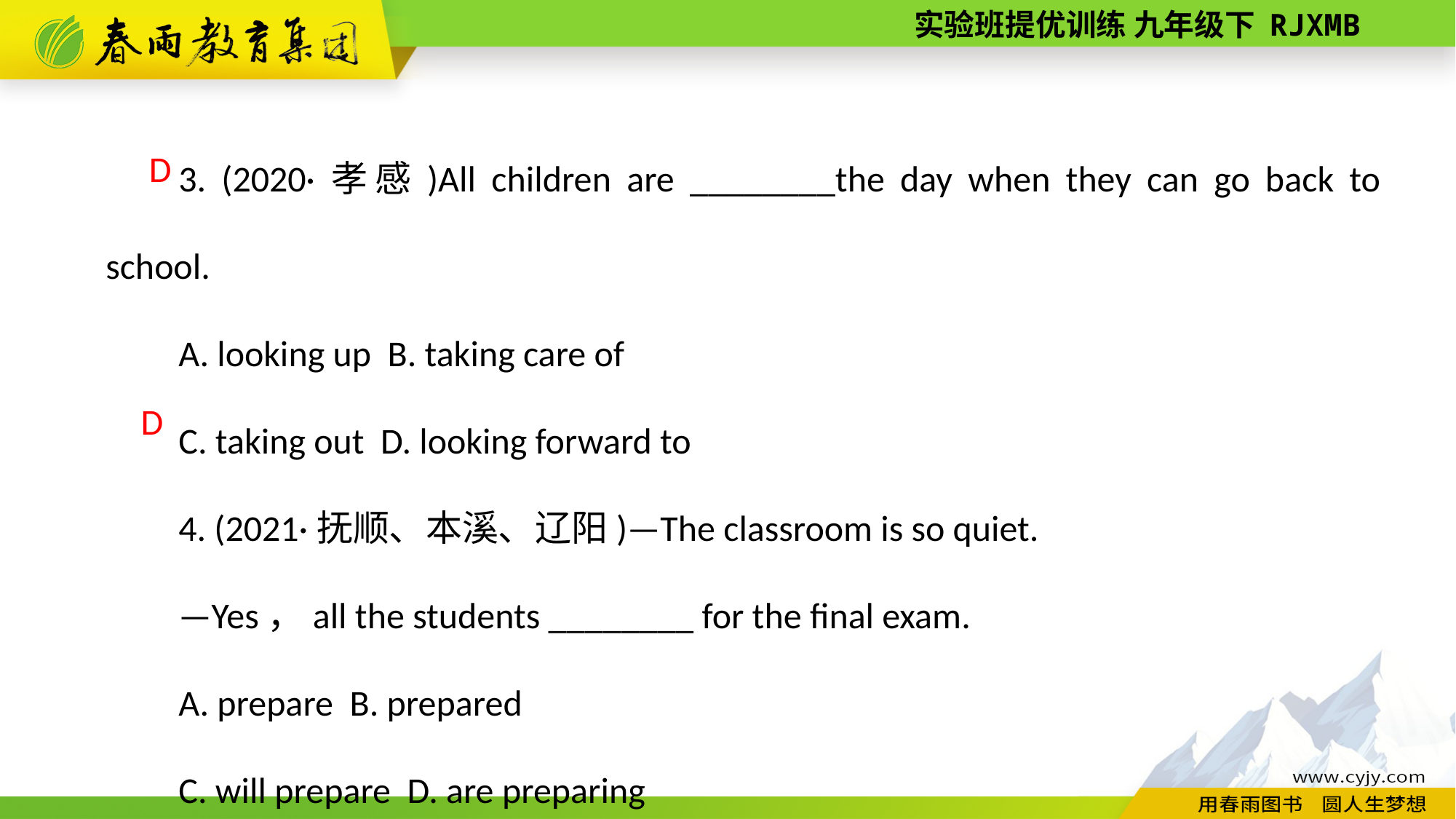

3. (2020·孝感)All children are ________the day when they can go back to school.
A. looking up  B. taking care of
C. taking out  D. looking forward to
4. (2021·抚顺、本溪、辽阳)—The classroom is so quiet.
—Yes，all the students ________ for the final exam.
A. prepare  B. prepared
C. will prepare  D. are preparing
 D
D